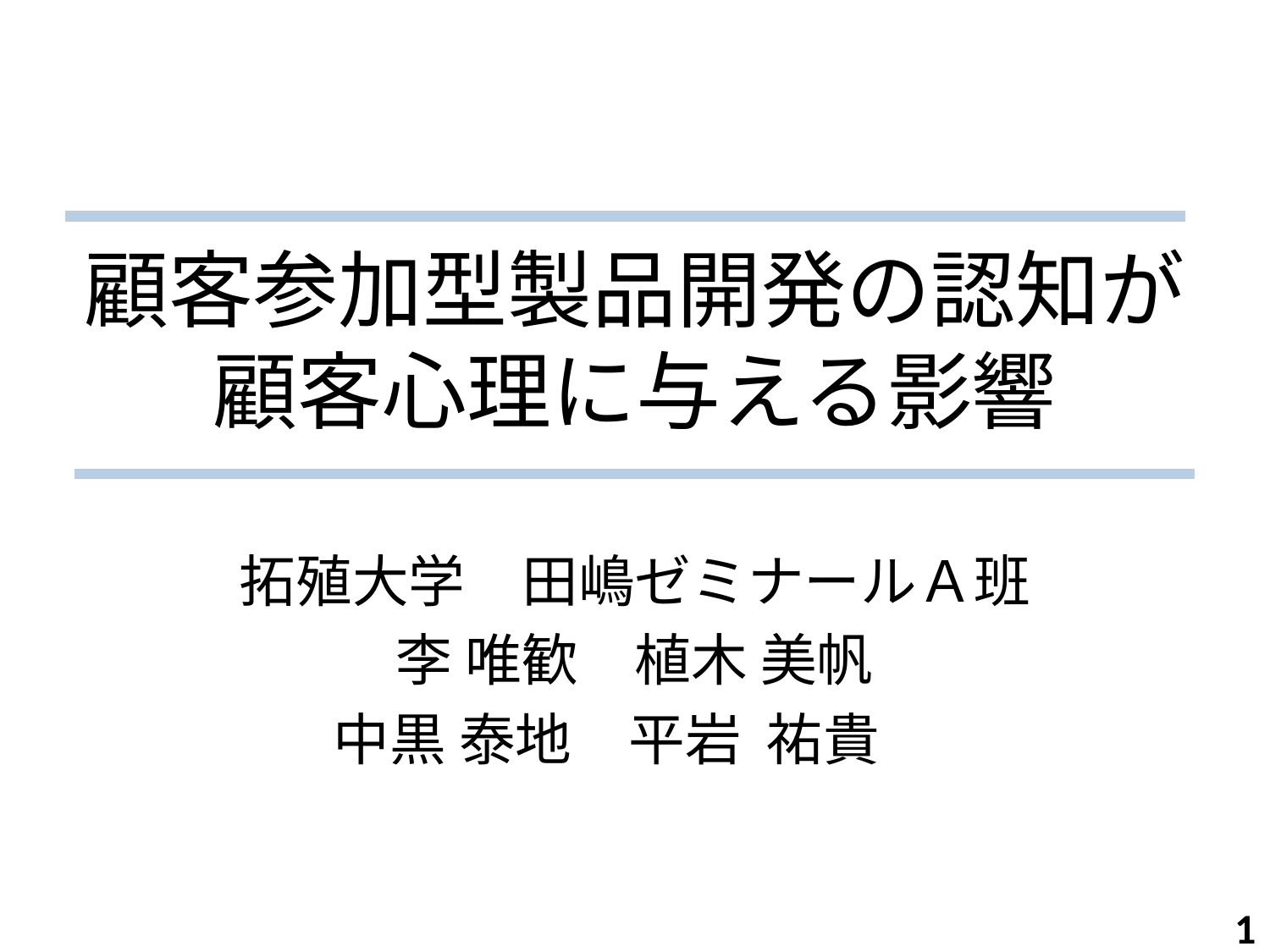

# 顧客参加型製品開発の認知が 顧客心理に与える影響
拓殖大学　田嶋ゼミナールＡ班
李 唯歓　植木 美帆
中黒 泰地　平岩  祐貴
1